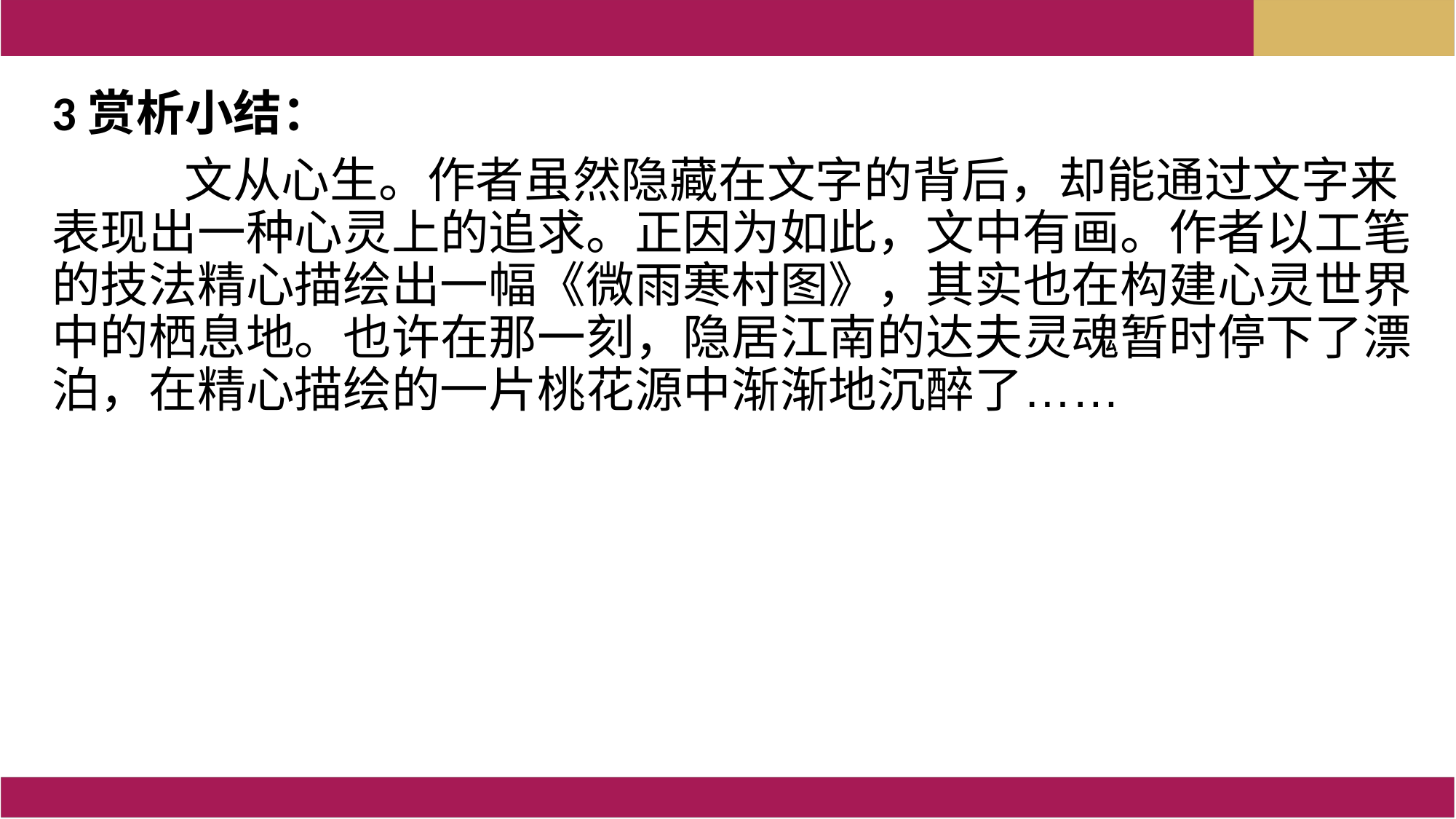

3赏析小结：
         文从心生。作者虽然隐藏在文字的背后，却能通过文字来表现出一种心灵上的追求。正因为如此，文中有画。作者以工笔的技法精心描绘出一幅《微雨寒村图》，其实也在构建心灵世界中的栖息地。也许在那一刻，隐居江南的达夫灵魂暂时停下了漂泊，在精心描绘的一片桃花源中渐渐地沉醉了……